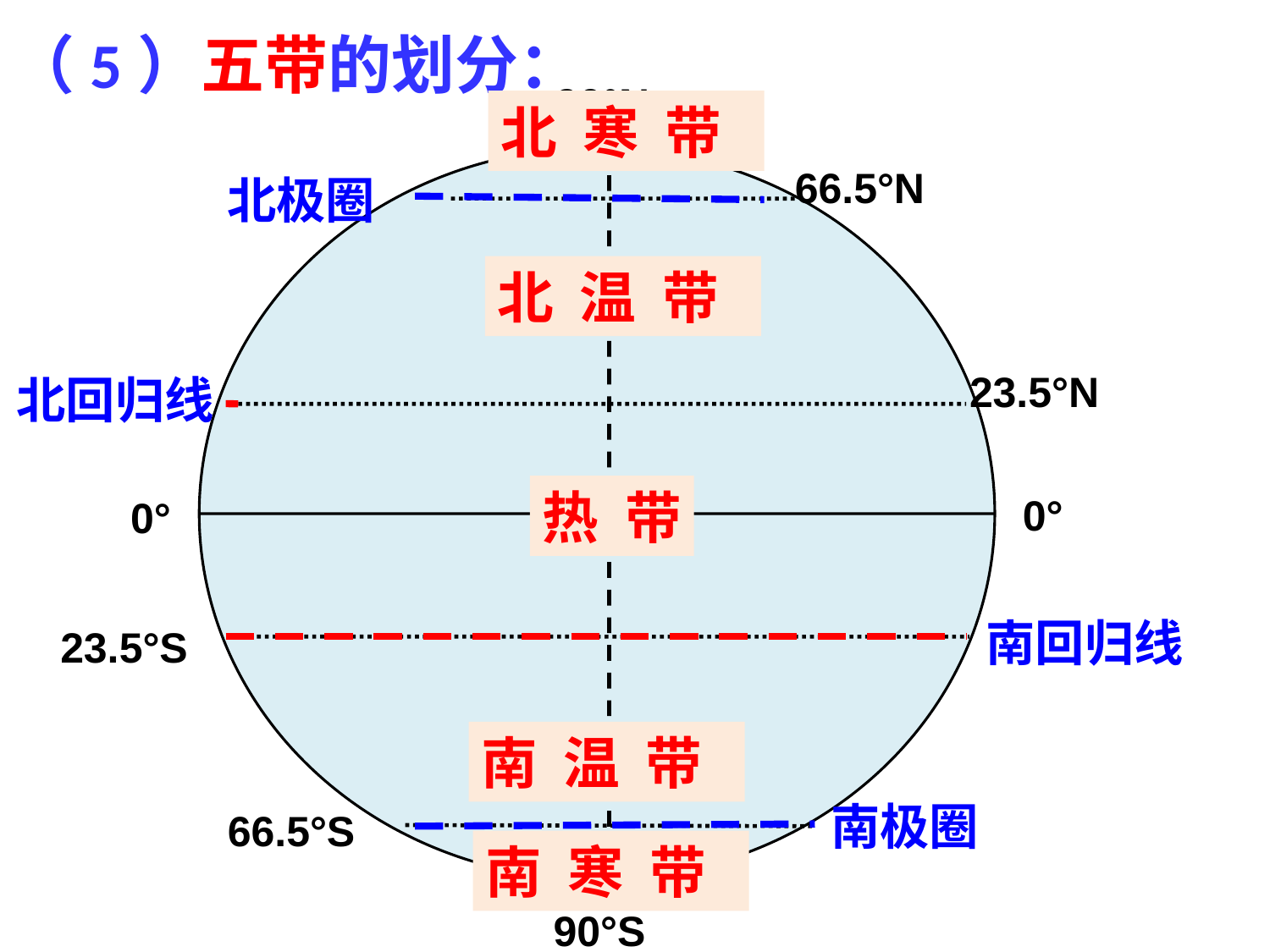

（5）五带的划分：
90°N

66.5°N
23.5°N
0°
0°

23.5°S
66.5°S
90°S
北  寒  带
北极圈

北  温  带
北回归线

热  带
南回归线

南  温  带
南极圈

南  寒  带